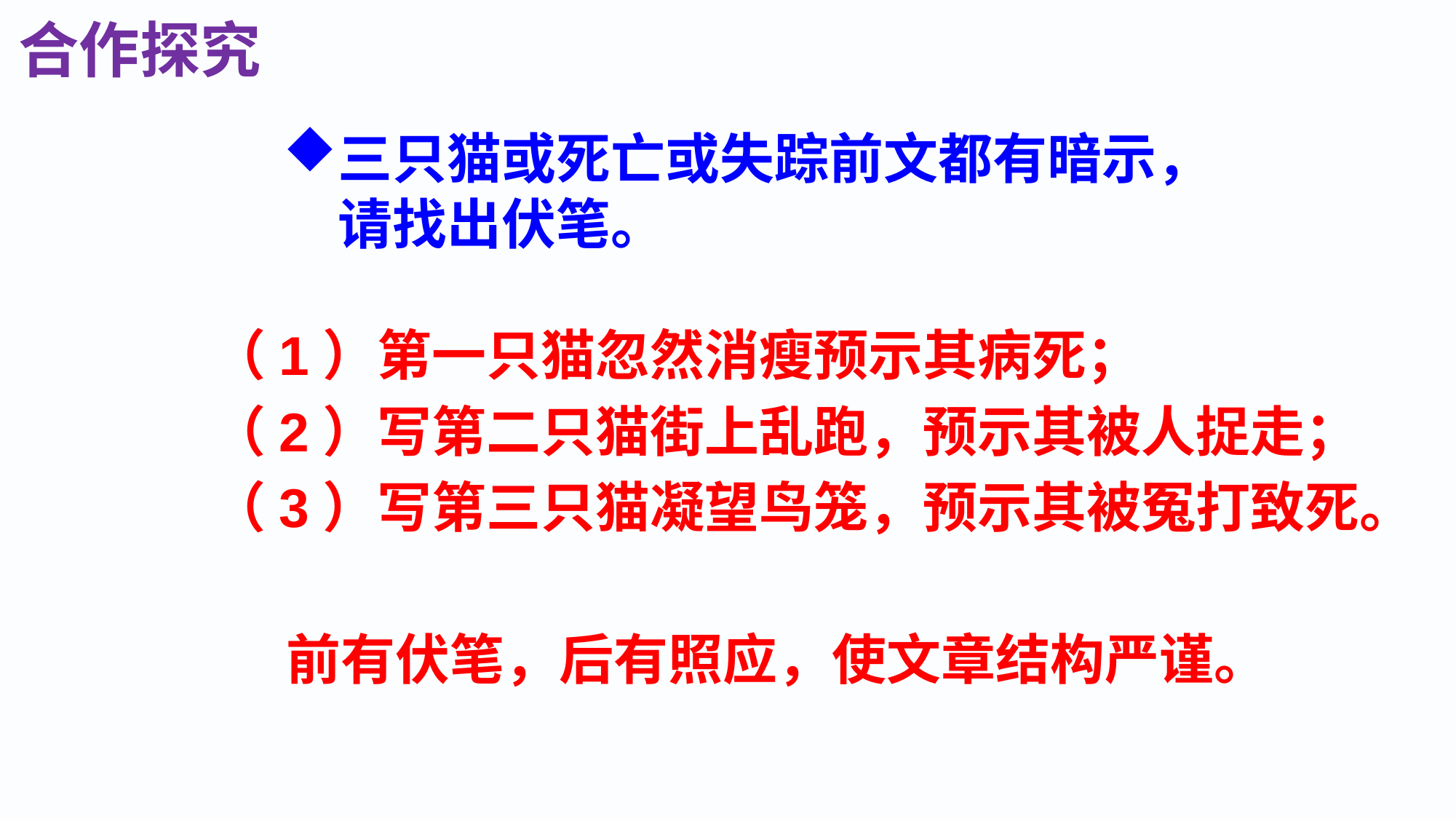

合作探究
三只猫或死亡或失踪前文都有暗示，请找出伏笔。
（1）第一只猫忽然消瘦预示其病死；
（2）写第二只猫街上乱跑，预示其被人捉走；
（3）写第三只猫凝望鸟笼，预示其被冤打致死。

     前有伏笔，后有照应，使文章结构严谨。